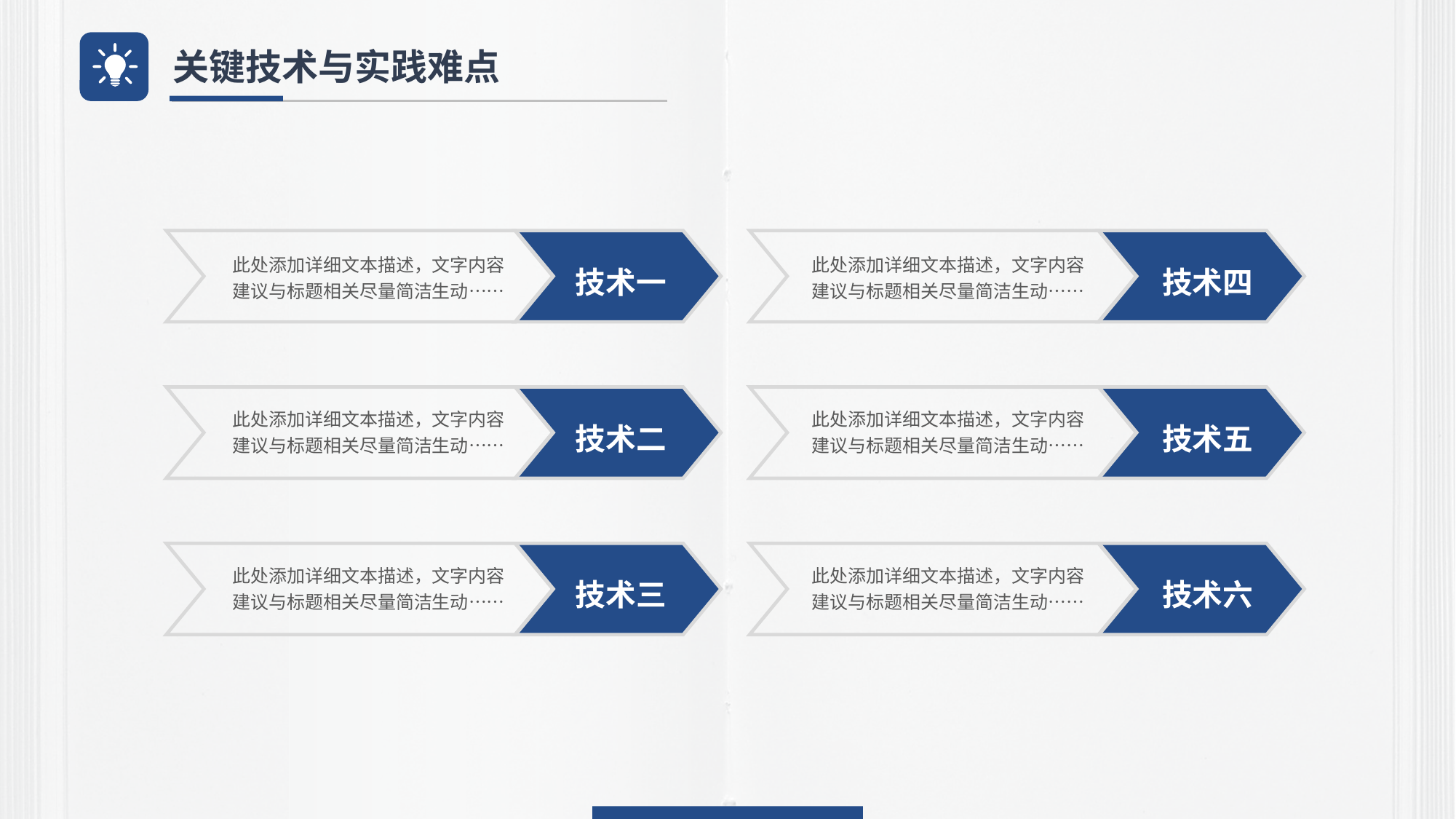

关键技术与实践难点

此处添加详细文本描述，文字内容建议与标题相关尽量简洁生动……
技术一

此处添加详细文本描述，文字内容建议与标题相关尽量简洁生动……
技术四

此处添加详细文本描述，文字内容建议与标题相关尽量简洁生动……
技术二

此处添加详细文本描述，文字内容建议与标题相关尽量简洁生动……
技术五

此处添加详细文本描述，文字内容建议与标题相关尽量简洁生动……
技术三

此处添加详细文本描述，文字内容建议与标题相关尽量简洁生动……
技术六